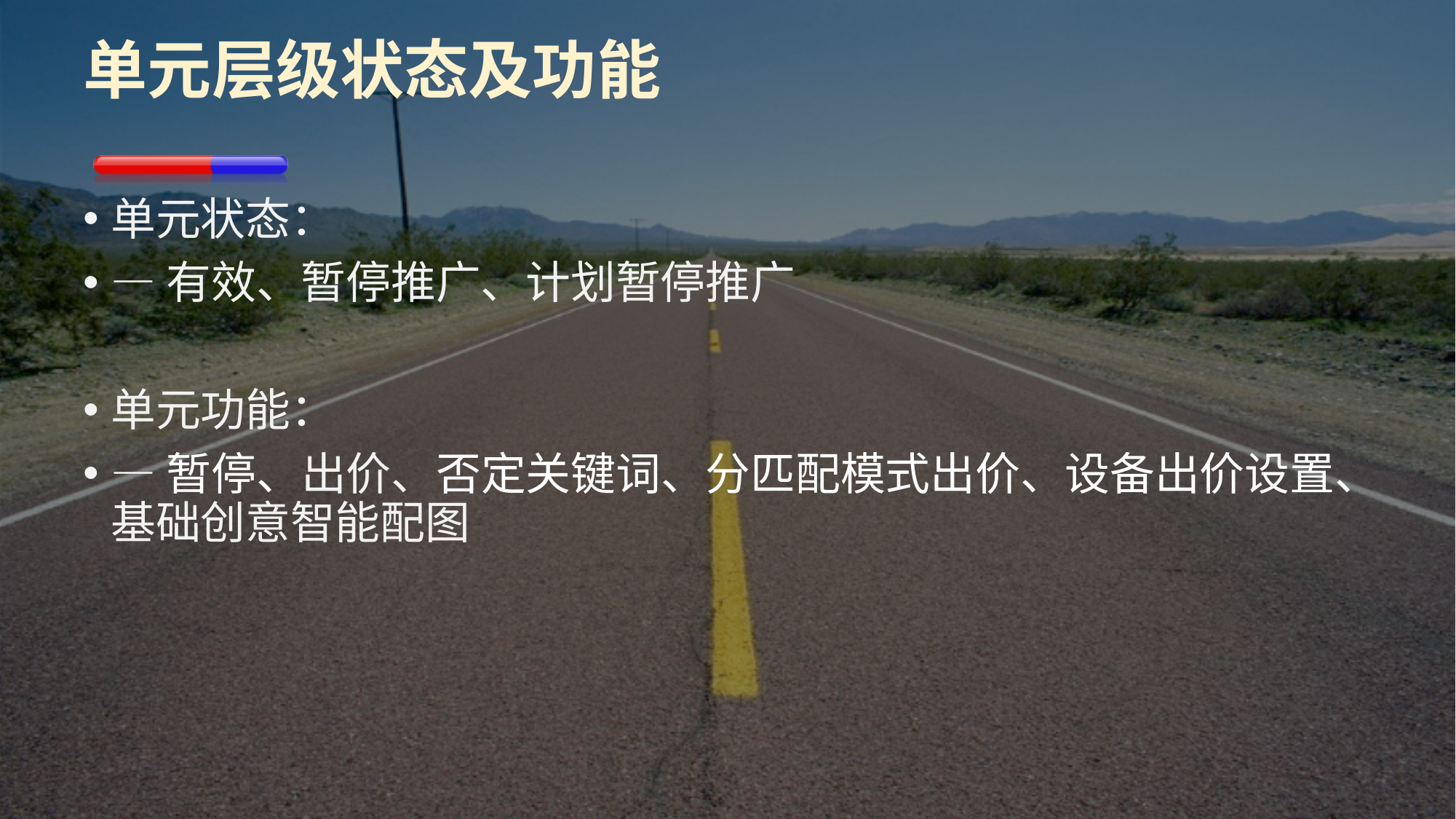

# 单元层级状态及功能
单元状态：
—有效、暂停推广、计划暂停推广

单元功能：
—暂停、出价、否定关键词、分匹配模式出价、设备出价设置、基础创意智能配图